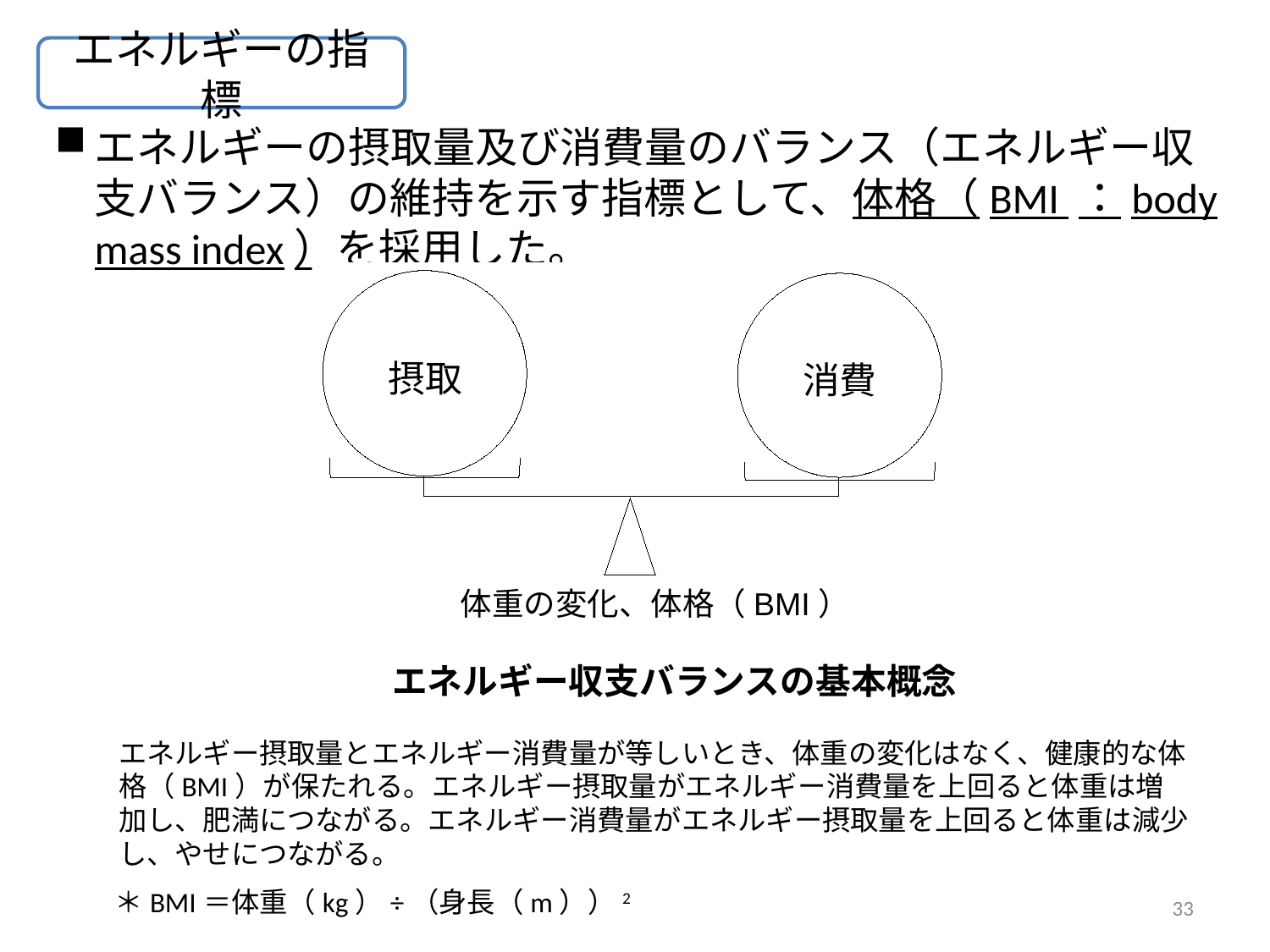

エネルギーの指標
エネルギーの摂取量及び消費量のバランス（エネルギー収支バランス）の維持を示す指標として、体格（BMI ：body mass index）を採用した。

摂取
消費

体重の変化、体格（BMI）
エネルギー収支バランスの基本概念
エネルギー摂取量とエネルギー消費量が等しいとき、体重の変化はなく、健康的な体格（BMI）が保たれる。エネルギー摂取量がエネルギー消費量を上回ると体重は増加し、肥満につながる。エネルギー消費量がエネルギー摂取量を上回ると体重は減少し、やせにつながる。
＊BMI＝体重（kg）÷（身長（m））2
33